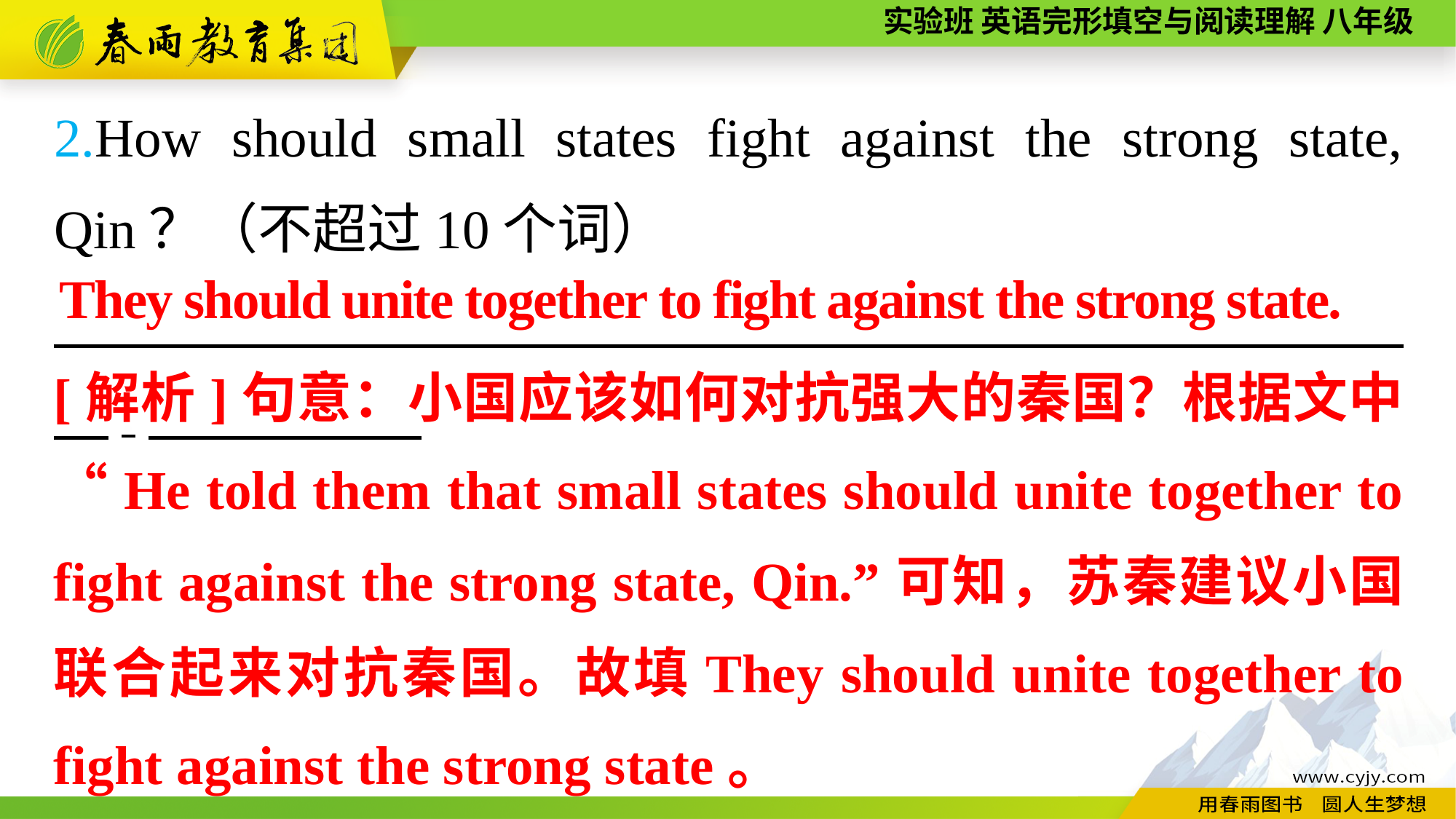

2.How should small states fight against the strong state, Qin？（不超过10个词）
　　　　　　　　　　　　　　　　　　                     　.
They should unite together to fight against the strong state.
[解析]句意：小国应该如何对抗强大的秦国？根据文中“He told them that small states should unite together to fight against the strong state, Qin.”可知，苏秦建议小国联合起来对抗秦国。故填They should unite together to fight against the strong state。